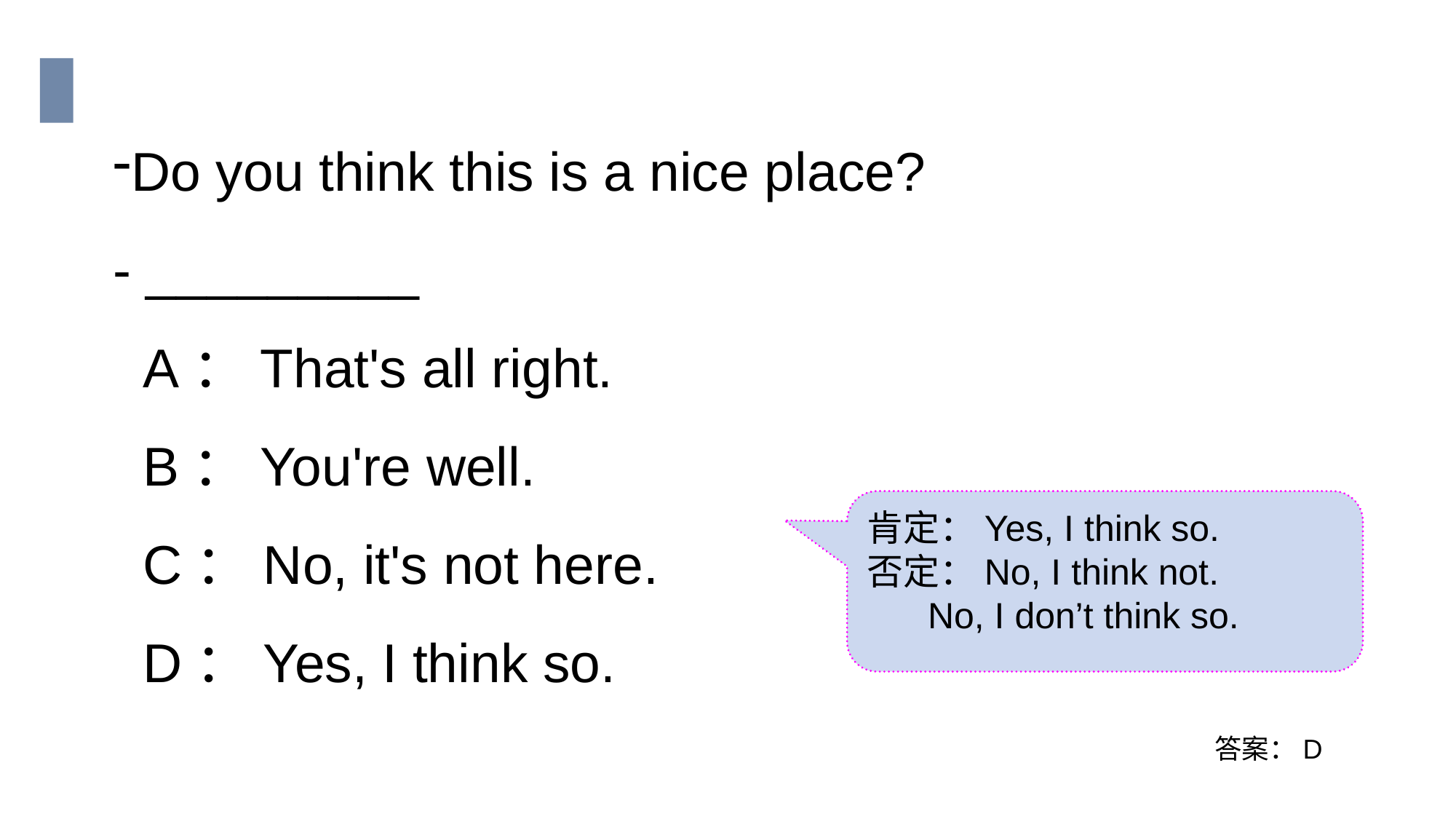

Do you think this is a nice place?
- _________
  A：That's all right.
  B：You're well.
  C：No, it's not here.
  D：Yes, I think so.
肯定：Yes, I think so.
否定：No, I think not.
      No, I don’t think so.
答案：D